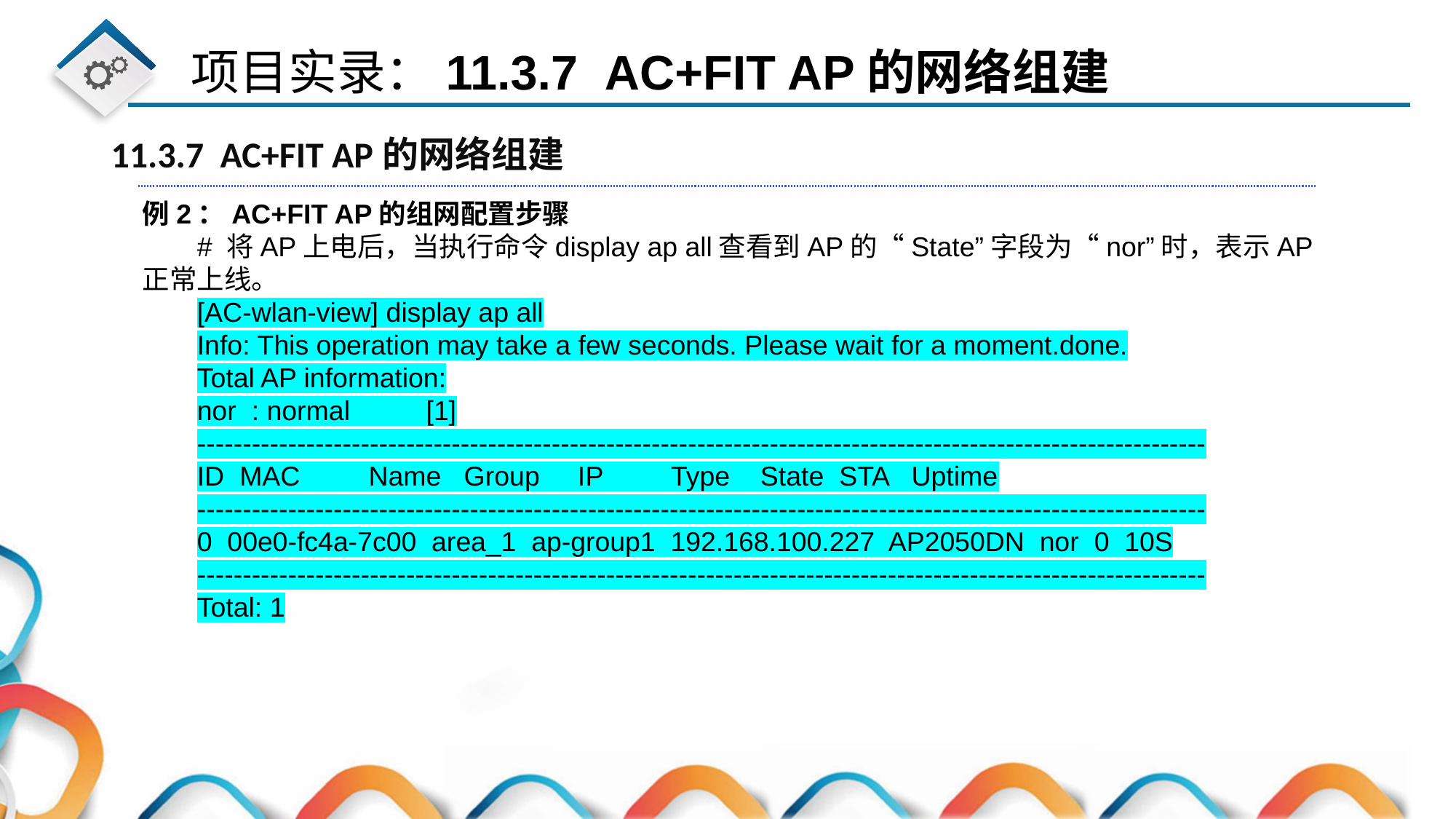

11.3.7  AC+FIT AP的网络组建

例2：AC+FIT AP的组网配置步骤
# 将AP上电后，当执行命令display ap all查看到AP的“State”字段为“nor”时，表示AP正常上线。
[AC-wlan-view] display ap all
Info: This operation may take a few seconds. Please wait for a moment.done.
Total AP information:
nor  : normal          [1]
---------------------------------------------------------------------------------------------------------------
ID  MAC         Name   Group     IP         Type    State  STA   Uptime
---------------------------------------------------------------------------------------------------------------
0  00e0-fc4a-7c00  area_1  ap-group1  192.168.100.227  AP2050DN  nor  0  10S
---------------------------------------------------------------------------------------------------------------
Total: 1